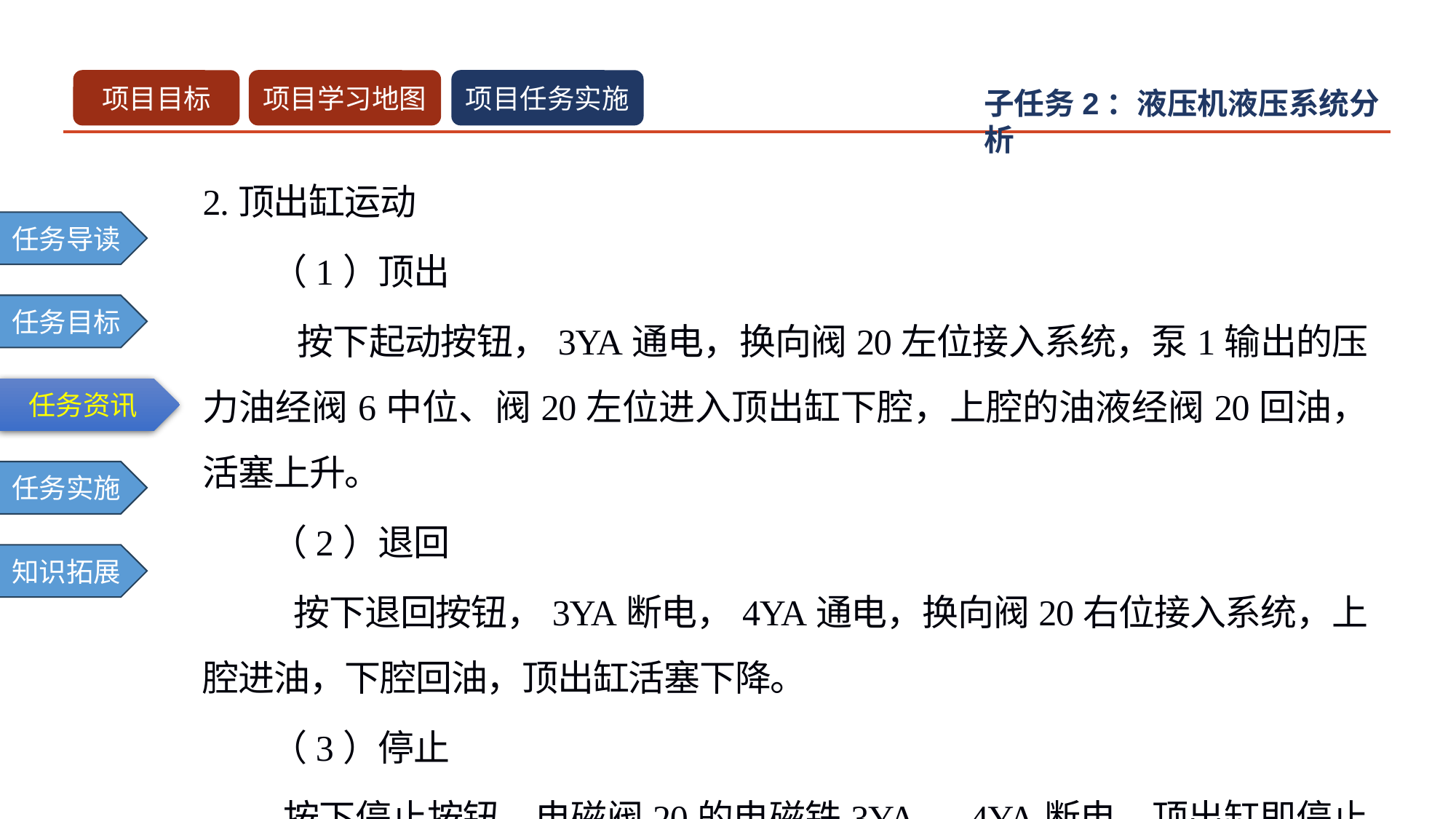

2.顶出缸运动
        （1）顶出
           按下起动按钮，3YA通电，换向阀20左位接入系统，泵1输出的压力油经阀6中位、阀20左位进入顶出缸下腔，上腔的油液经阀20回油，活塞上升。
        （2）退回
           按下退回按钮，3YA断电，4YA通电，换向阀20右位接入系统，上腔进油，下腔回油，顶出缸活塞下降。
        （3）停止
         按下停止按钮，电磁阀20的电磁铁3YA、4YA断电，顶出缸即停止运动。